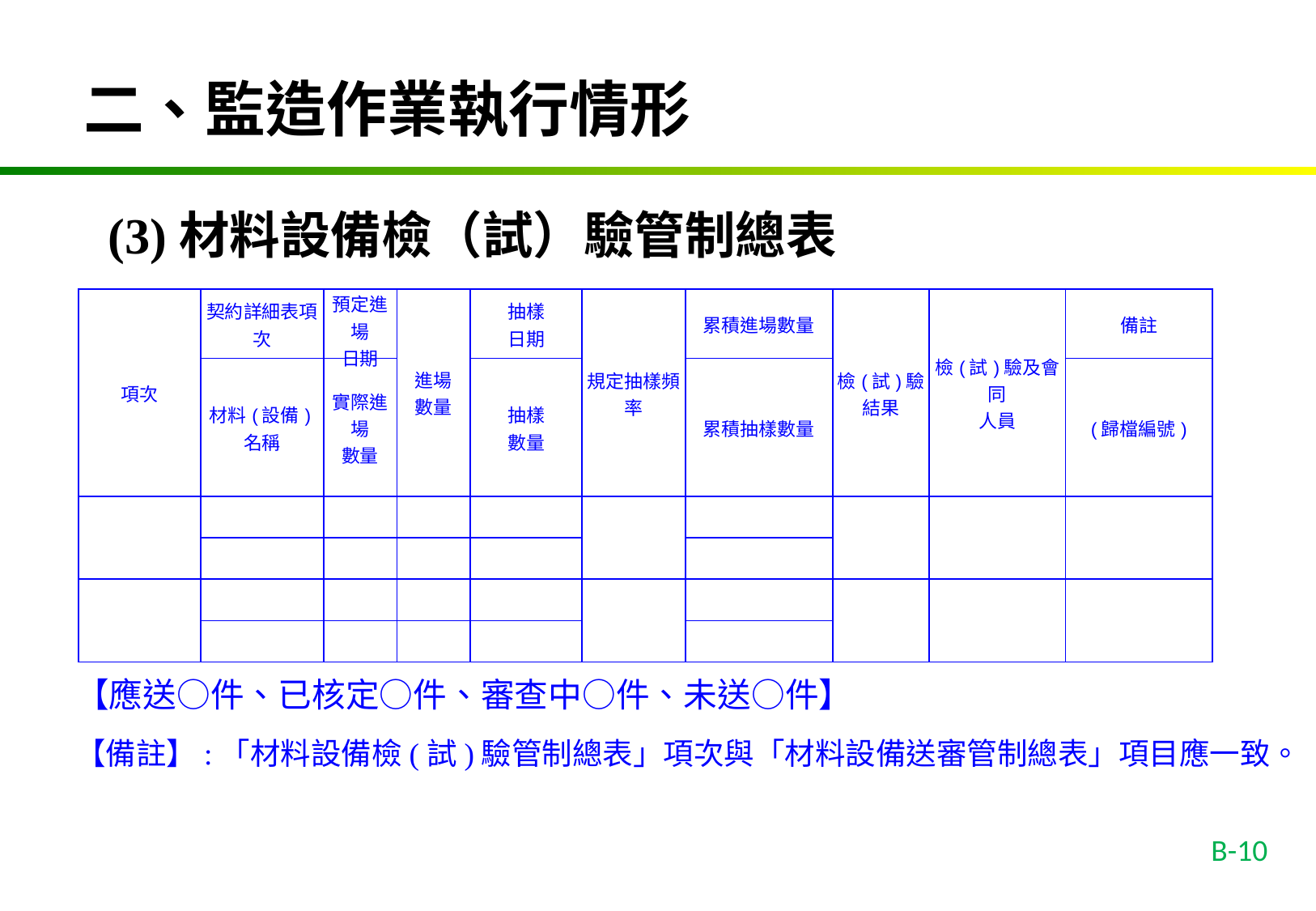

二、監造作業執行情形

(3)材料設備檢（試）驗管制總表

| 項次 | 契約詳細表項次 | 預定進場 日期 | 進場 數量 | 抽樣 日期 | 規定抽樣頻率 | 累積進場數量 | 檢(試)驗 結果 | 檢(試)驗及會同 人員 | 備註 |
| --- | --- | --- | --- | --- | --- | --- | --- | --- | --- |
|  | 材料(設備)名稱 | 實際進場 數量 |  | 抽樣 數量 |  | 累積抽樣數量 |  |  | (歸檔編號) |
|  |  |  |  |  |  |  |  |  |  |
|  |  |  |  |  |  |  |  |  |  |
|  |  |  |  |  |  |  |  |  |  |
|  |  |  |  |  |  |  |  |  |  |
【應送○件、已核定○件、審查中○件、未送○件】
【備註】:「材料設備檢(試)驗管制總表」項次與「材料設備送審管制總表」項目應一致。

B-10